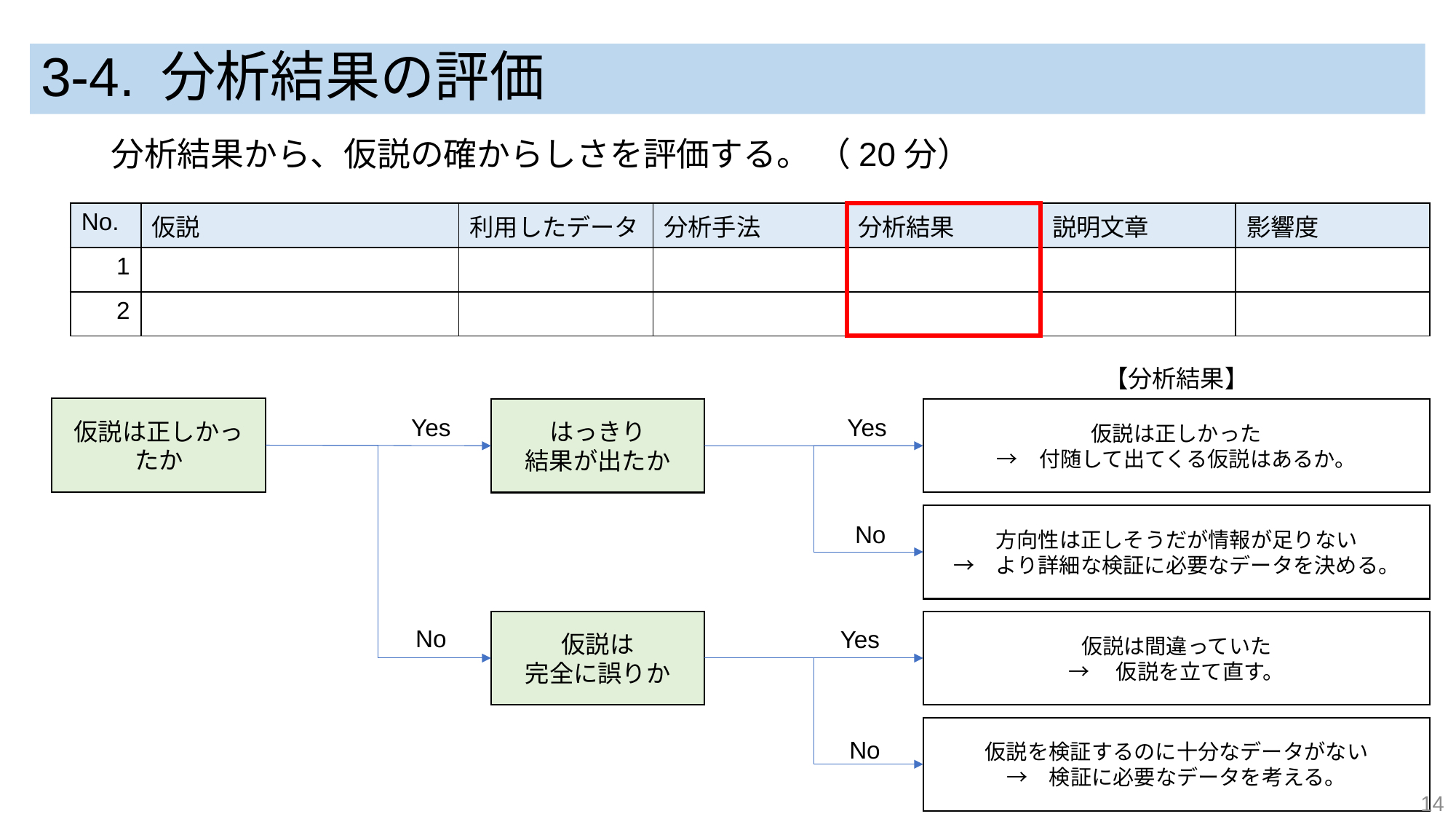

# 3-4. 分析結果の評価
分析結果から、仮説の確からしさを評価する。 （20分）

| No. | 仮説 | 利用したデータ | 分析手法 | 分析結果 | 説明文章 | 影響度 |
| --- | --- | --- | --- | --- | --- | --- |
| 1 |  |  |  |  |  |  |
| 2 |  |  |  |  |  |  |

【分析結果】
仮説は正しかったか
仮説は正しかった
→　付随して出てくる仮説はあるか。
はっきり
結果が出たか
Yes
Yes
方向性は正しそうだが情報が足りない
→　より詳細な検証に必要なデータを決める。
はっきり
結果が出ている
No
仮説は
完全に誤りか
仮説は間違っていた
→　仮説を立て直す。
No
Yes
仮説を検証するのに十分なデータがない
→　検証に必要なデータを考える。
No
14